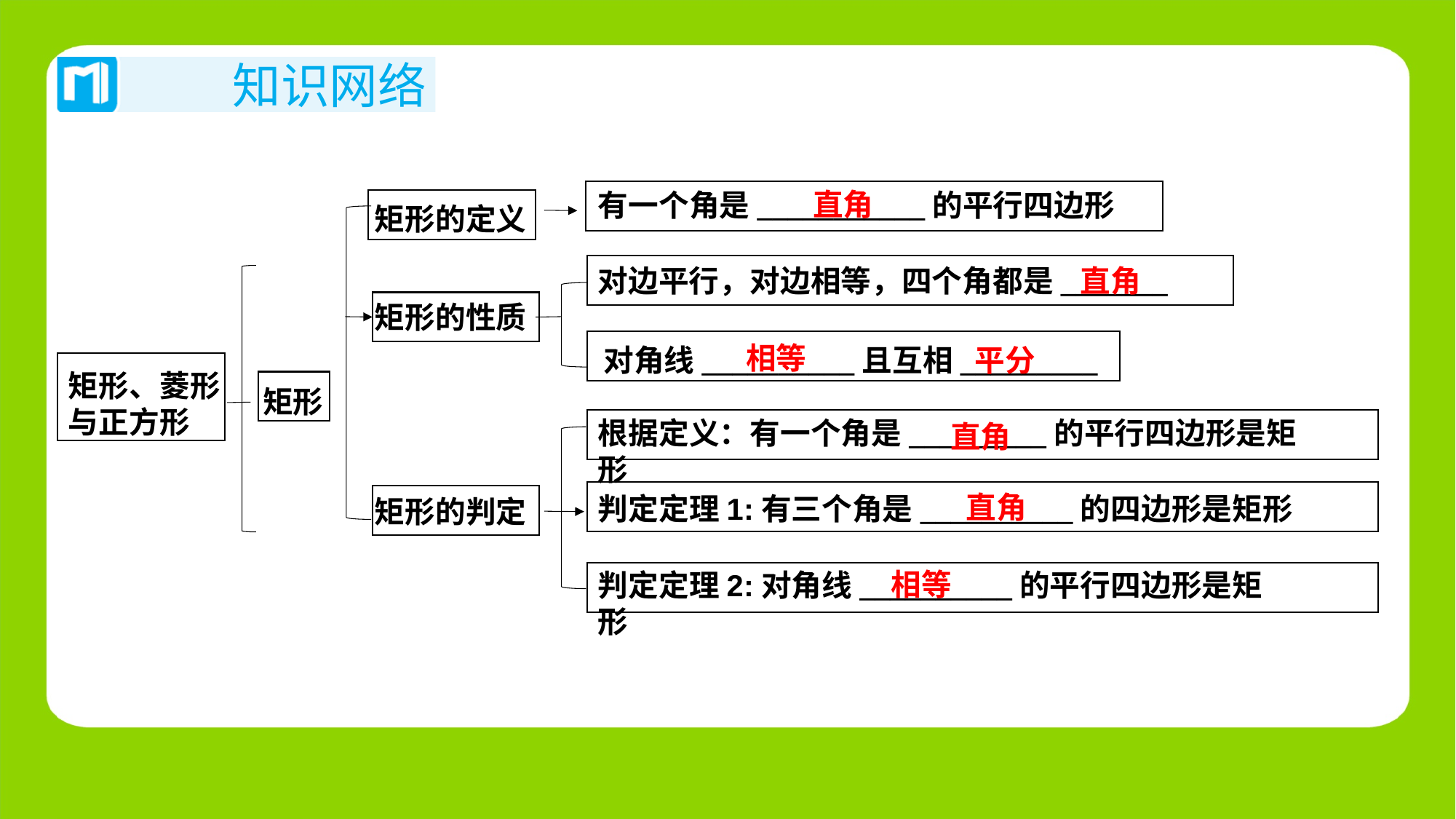

直角
有一个角是___________的平行四边形

矩形的定义

对边平行，对边相等，四个角都是_______

矩形的性质

对角线__________且互相_________

矩形、菱形
与正方形

矩形
根据定义：有一个角是_________的平行四边形是矩形

判定定理1:有三个角是__________的四边形是矩形

矩形的判定
判定定理2:对角线__________的平行四边形是矩形

直角
相等
平分
直角
直角
相等